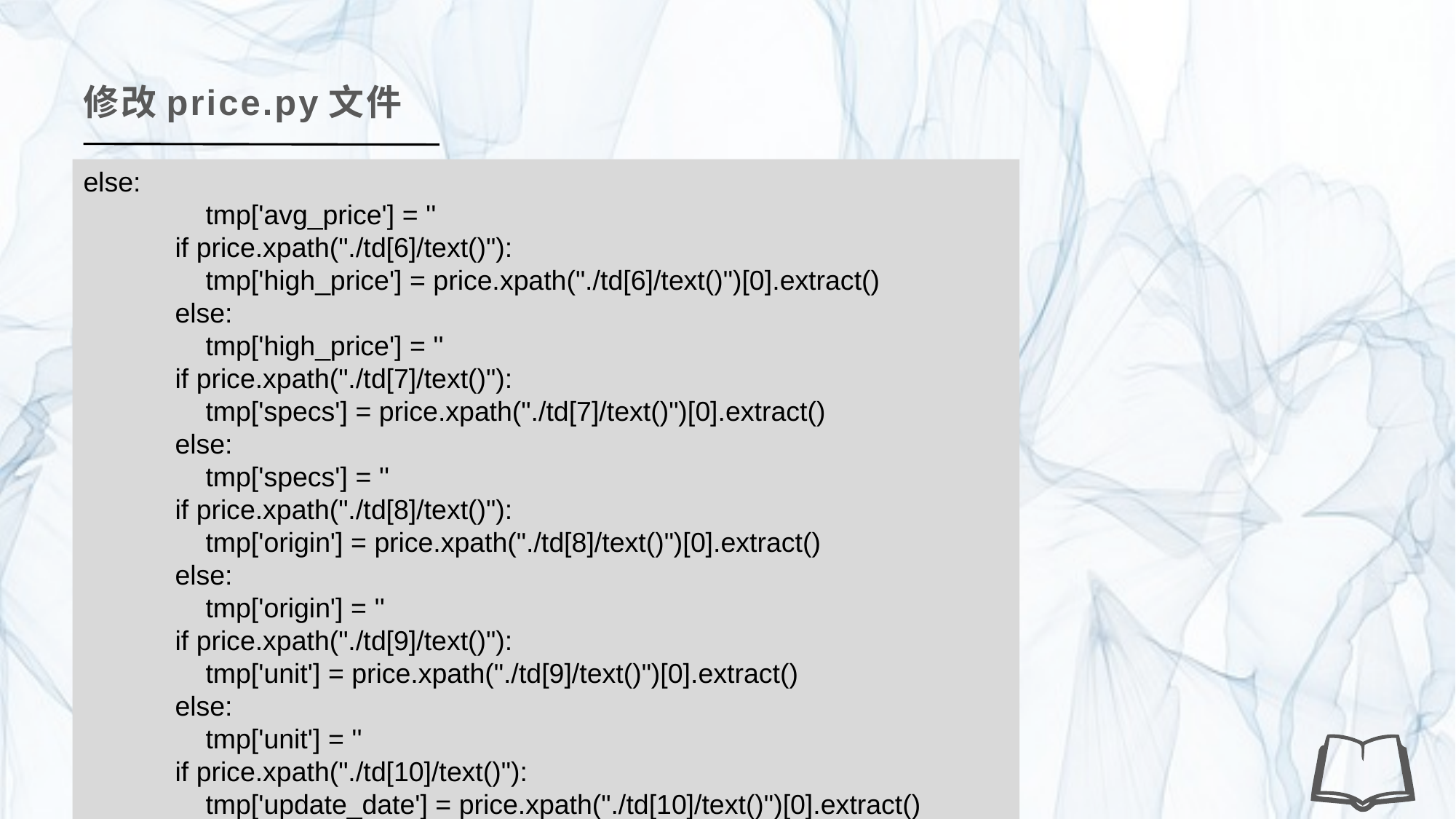

修改price.py文件
else:
                tmp['avg_price'] = ''
            if price.xpath("./td[6]/text()"):
                tmp['high_price'] = price.xpath("./td[6]/text()")[0].extract()
            else:
                tmp['high_price'] = ''
            if price.xpath("./td[7]/text()"):
                tmp['specs'] = price.xpath("./td[7]/text()")[0].extract()
            else:
                tmp['specs'] = ''
            if price.xpath("./td[8]/text()"):
                tmp['origin'] = price.xpath("./td[8]/text()")[0].extract()
            else:
                tmp['origin'] = ''
            if price.xpath("./td[9]/text()"):
                tmp['unit'] = price.xpath("./td[9]/text()")[0].extract()
            else:
                tmp['unit'] = ''
            if price.xpath("./td[10]/text()"):
                tmp['update_date'] = price.xpath("./td[10]/text()")[0].extract()

40